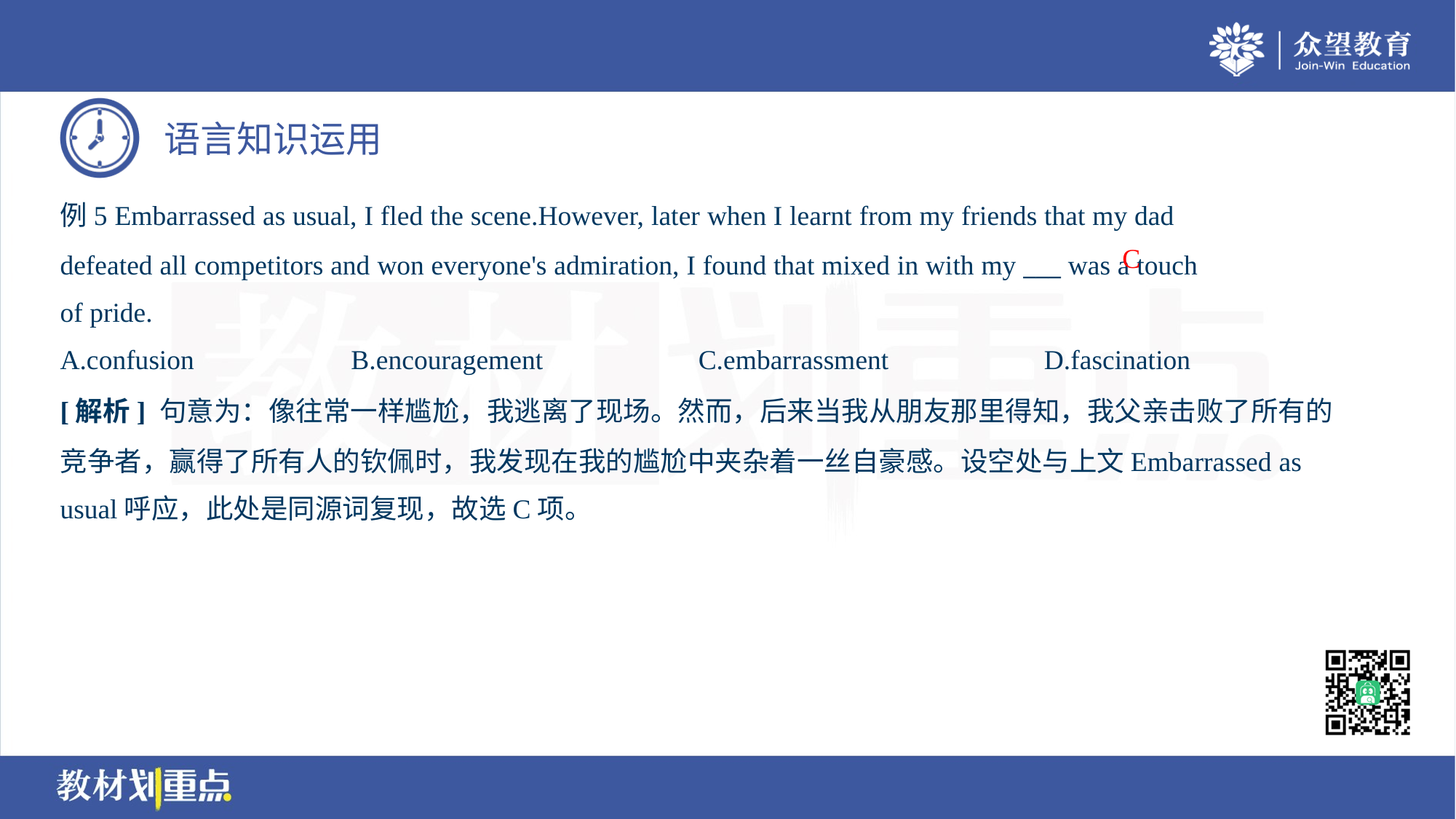

例5 Embarrassed as usual, I fled the scene.However, later when I learnt from my friends that my dad
defeated all competitors and won everyone's admiration, I found that mixed in with my ___ was a touch
of pride.
C
A.confusion	B.encouragement	C.embarrassment	D.fascination
[解析] 句意为：像往常一样尴尬，我逃离了现场。然而，后来当我从朋友那里得知，我父亲击败了所有的
竞争者，赢得了所有人的钦佩时，我发现在我的尴尬中夹杂着一丝自豪感。设空处与上文Embarrassed as
usual呼应，此处是同源词复现，故选C项。